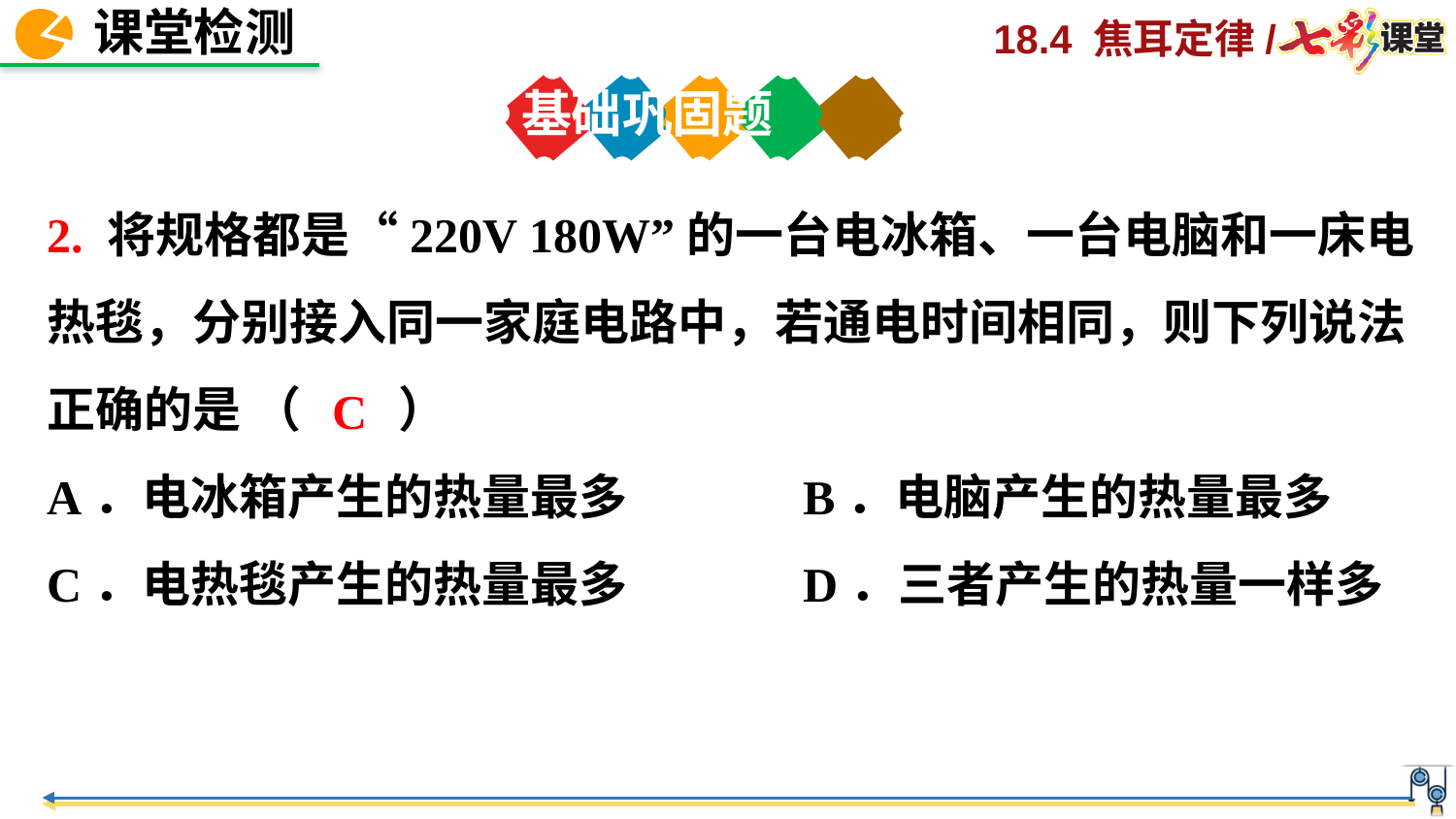

基础巩固题

2. 将规格都是“220V 180W”的一台电冰箱、一台电脑和一床电热毯，分别接入同一家庭电路中，若通电时间相同，则下列说法正确的是 （　　）
A．电冰箱产生的热量最多               B．电脑产生的热量最多
C．电热毯产生的热量最多               D．三者产生的热量一样多
C